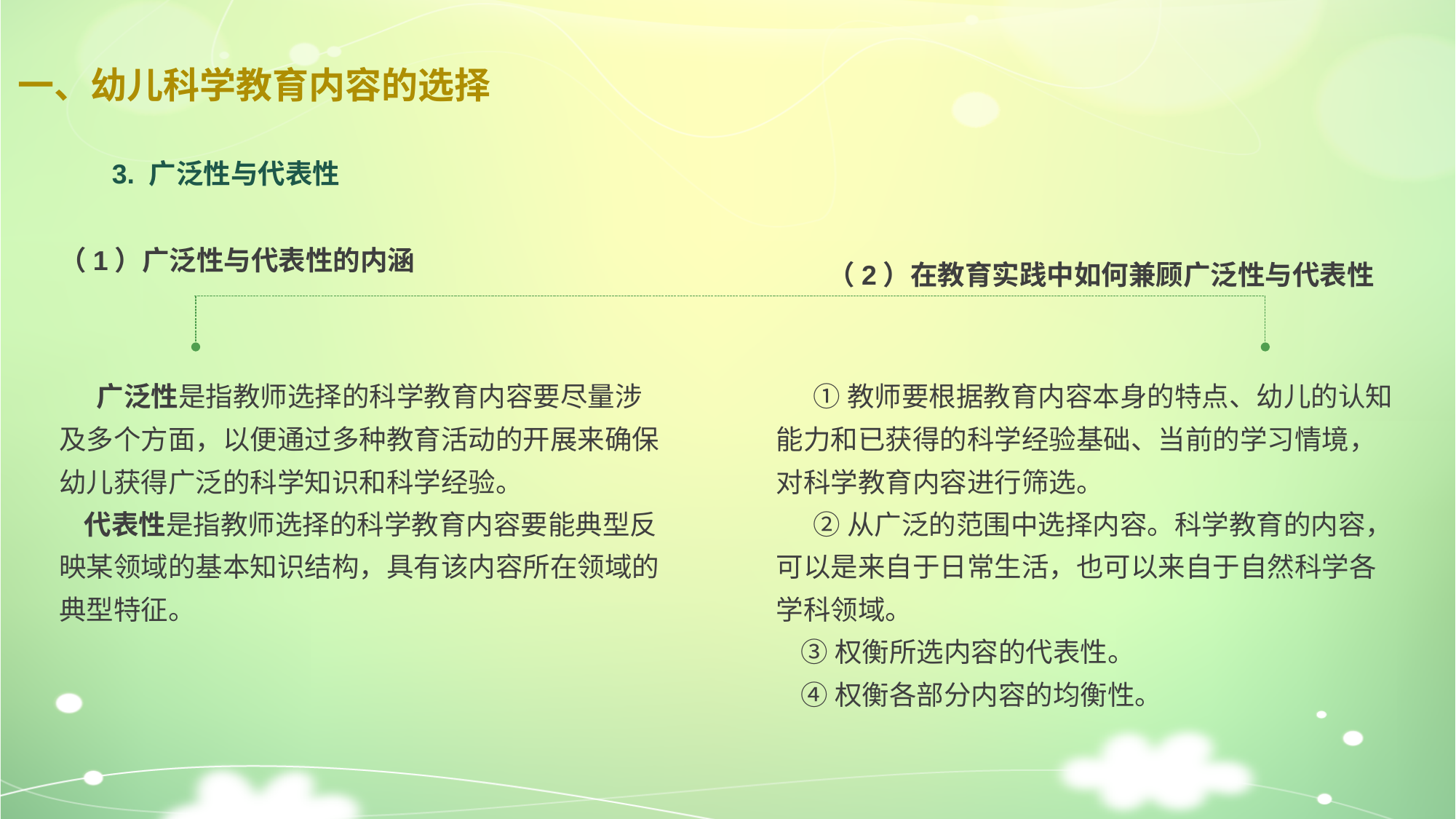

一、幼儿科学教育内容的选择
3. 广泛性与代表性
（1）广泛性与代表性的内涵
（2）在教育实践中如何兼顾广泛性与代表性
     广泛性是指教师选择的科学教育内容要尽量涉及多个方面，以便通过多种教育活动的开展来确保幼儿获得广泛的科学知识和科学经验。
   代表性是指教师选择的科学教育内容要能典型反映某领域的基本知识结构，具有该内容所在领域的典型特征。
      ①教师要根据教育内容本身的特点、幼儿的认知能力和已获得的科学经验基础、当前的学习情境，对科学教育内容进行筛选。
      ②从广泛的范围中选择内容。科学教育的内容，可以是来自于日常生活，也可以来自于自然科学各学科领域。
    ③权衡所选内容的代表性。
    ④权衡各部分内容的均衡性。